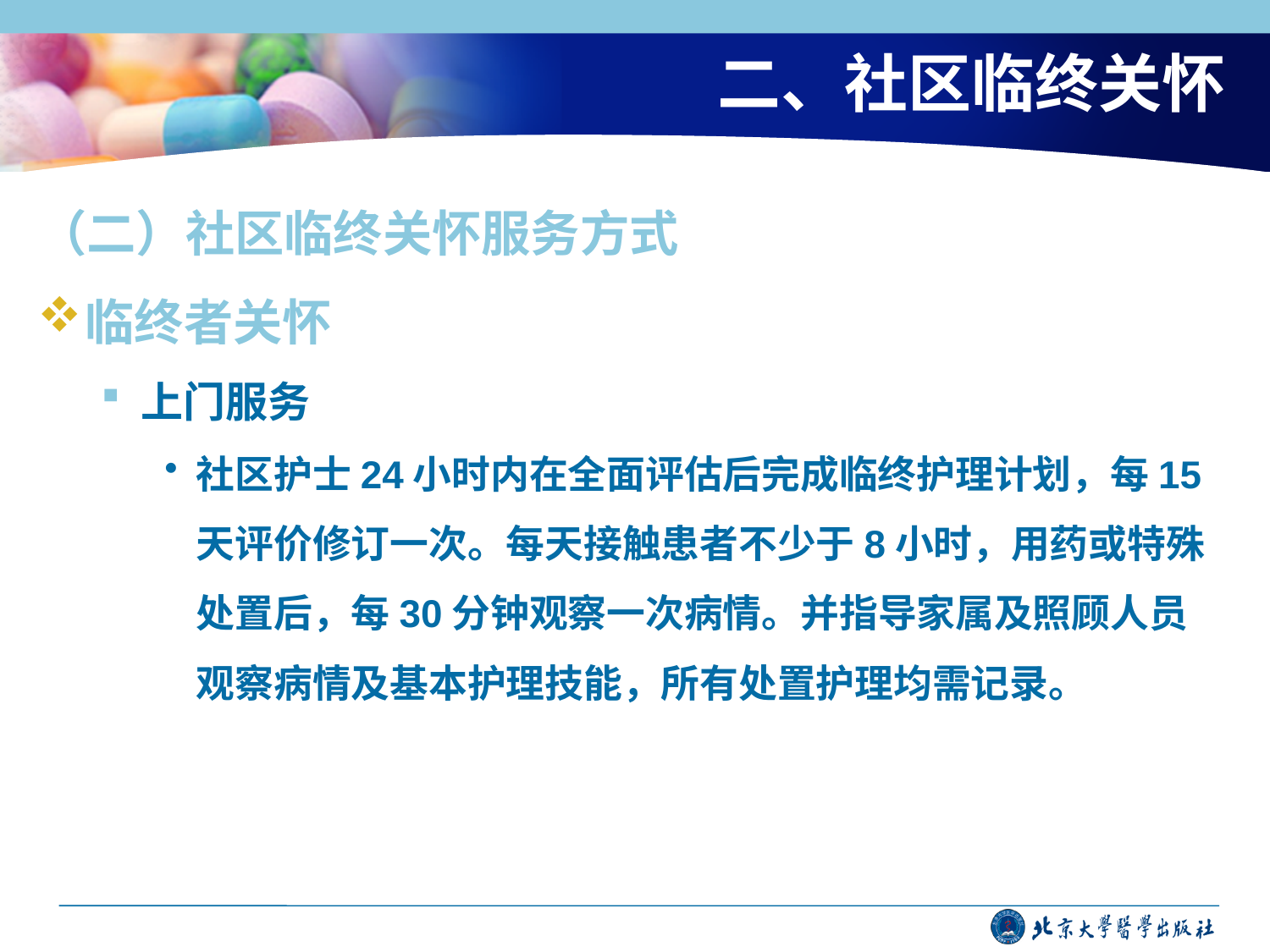

# 二、社区临终关怀
（二）社区临终关怀服务方式
临终者关怀
上门服务
社区护士24小时内在全面评估后完成临终护理计划，每15天评价修订一次。每天接触患者不少于8小时，用药或特殊处置后，每30分钟观察一次病情。并指导家属及照顾人员观察病情及基本护理技能，所有处置护理均需记录。